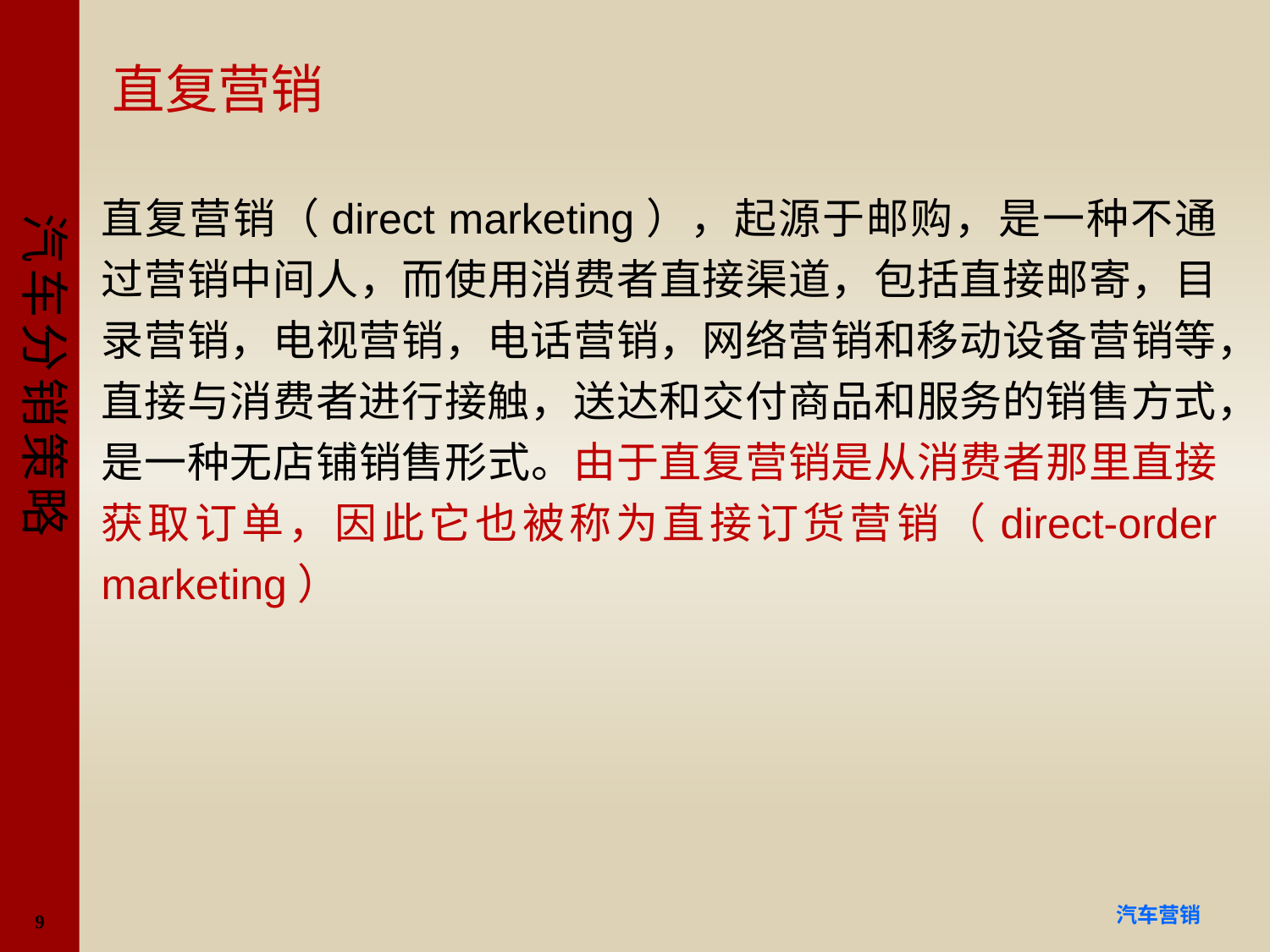

# 直复营销
直复营销（direct marketing），起源于邮购，是一种不通过营销中间人，而使用消费者直接渠道，包括直接邮寄，目录营销，电视营销，电话营销，网络营销和移动设备营销等，直接与消费者进行接触，送达和交付商品和服务的销售方式，是一种无店铺销售形式。由于直复营销是从消费者那里直接获取订单，因此它也被称为直接订货营销（direct-order marketing）
9